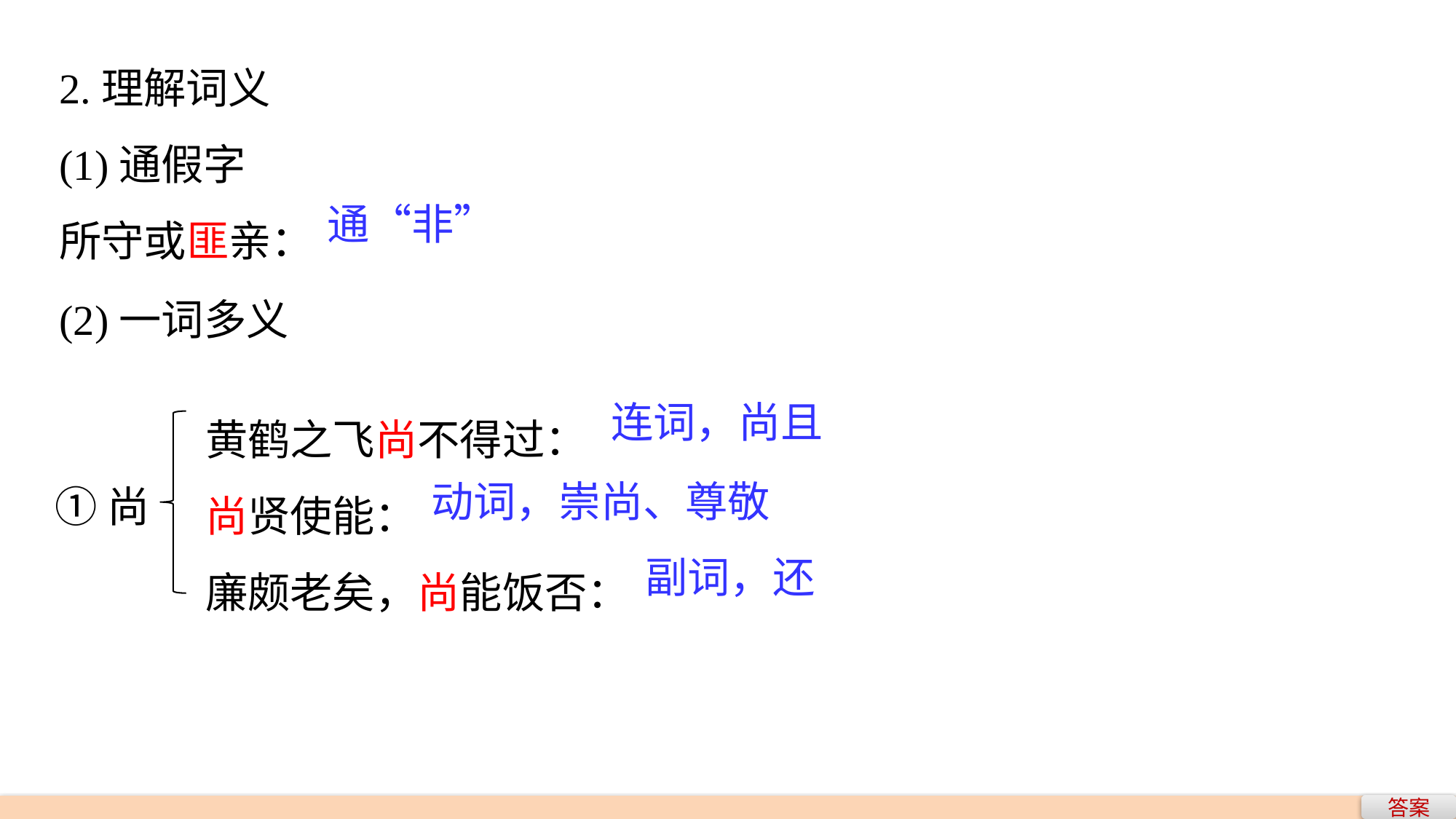

2.理解词义
(1)通假字
所守或匪亲：
通“非”
(2)一词多义
黄鹤之飞尚不得过：
尚贤使能：
廉颇老矣，尚能饭否：
连词，尚且

动词，崇尚、尊敬
①尚
副词，还
答案